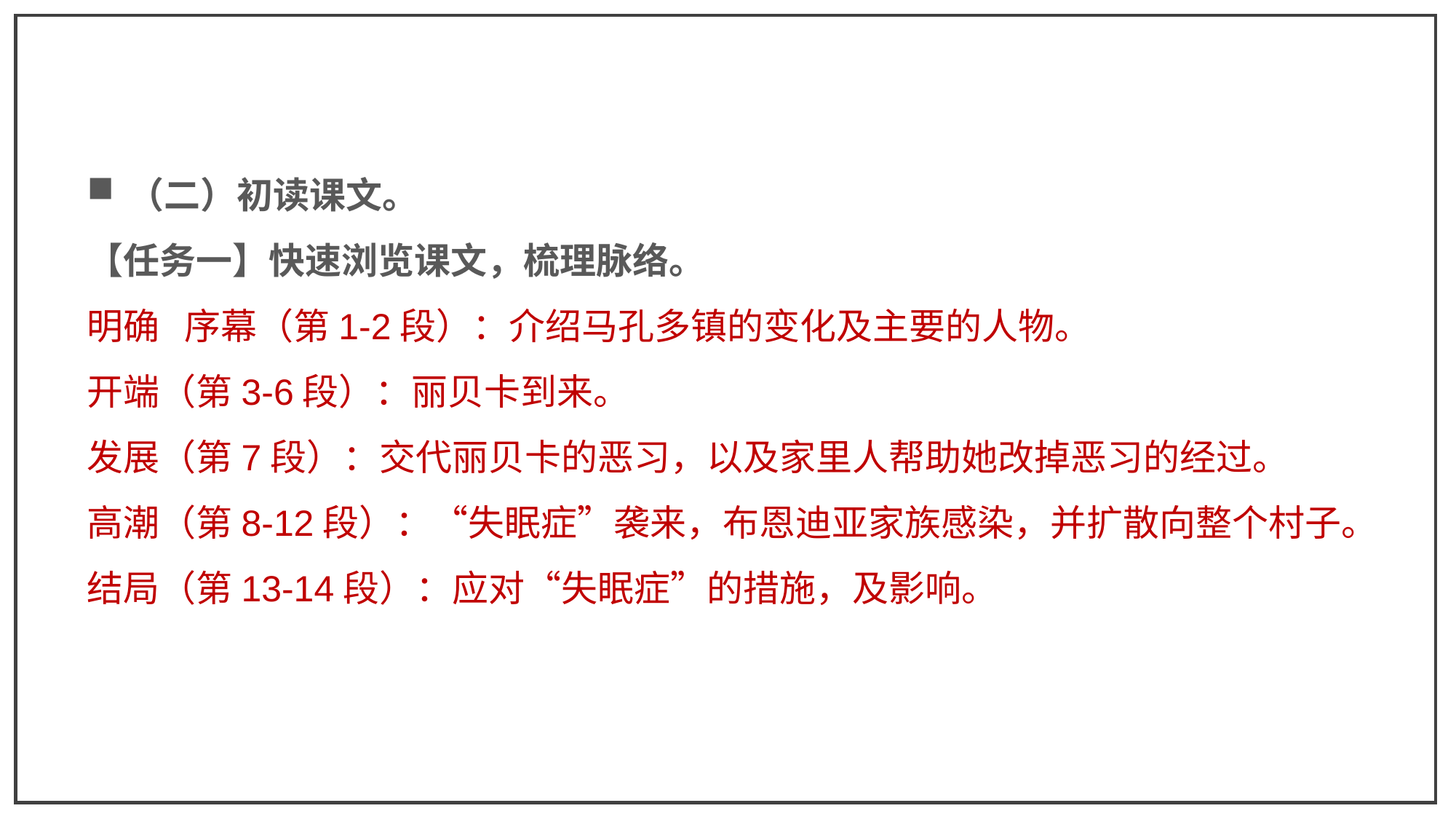

（二）初读课文。
【任务一】快速浏览课文，梳理脉络。
明确   序幕（第1-2段）：介绍马孔多镇的变化及主要的人物。
开端（第3-6段）：丽贝卡到来。
发展（第7段）：交代丽贝卡的恶习，以及家里人帮助她改掉恶习的经过。
高潮（第8-12段）：“失眠症”袭来，布恩迪亚家族感染，并扩散向整个村子。
结局（第13-14段）：应对“失眠症”的措施，及影响。